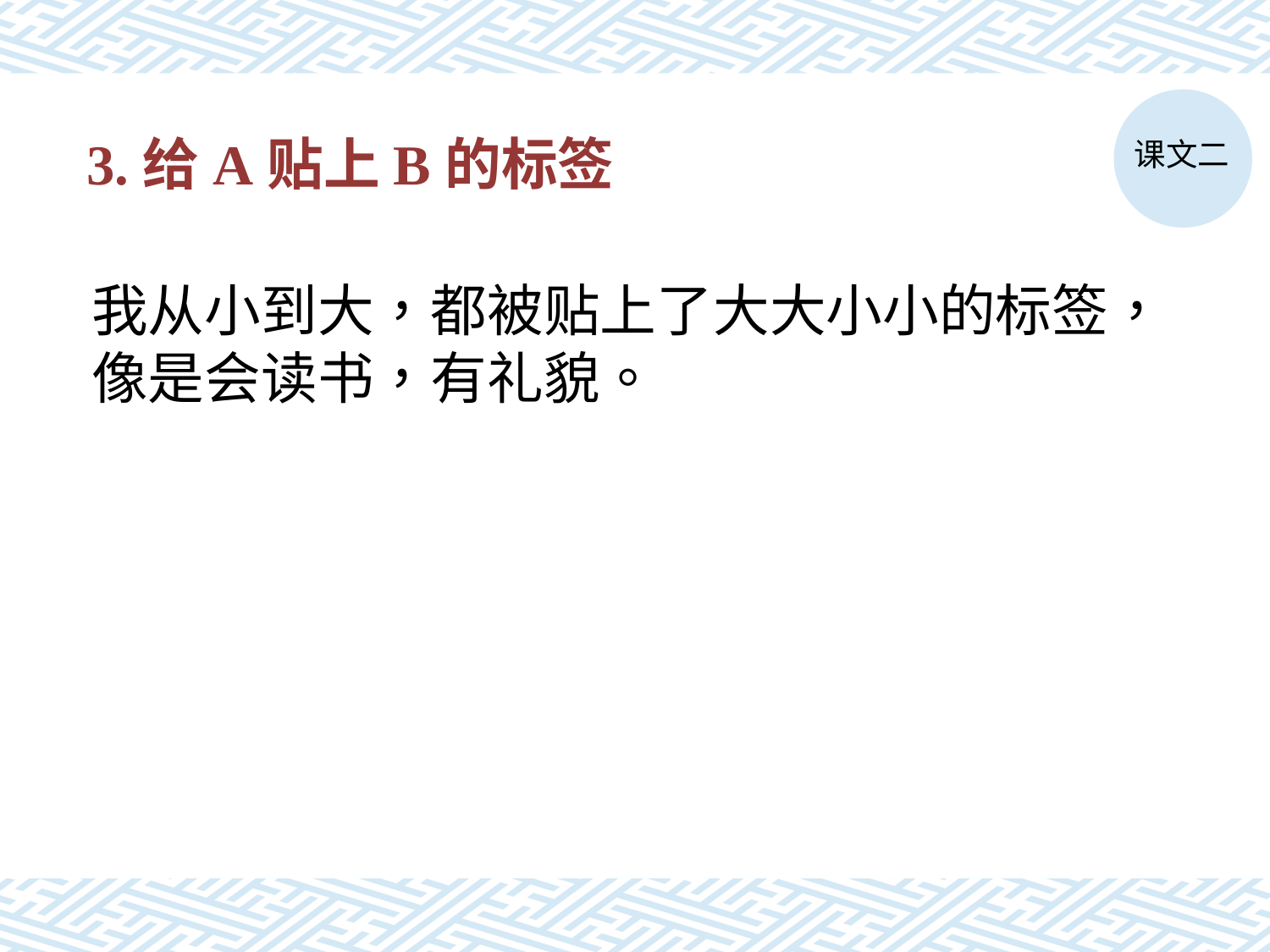

课文二
# 3.给A贴上B的标签
我从小到大，都被贴上了大大小小的标签，像是会读书，有礼貌。